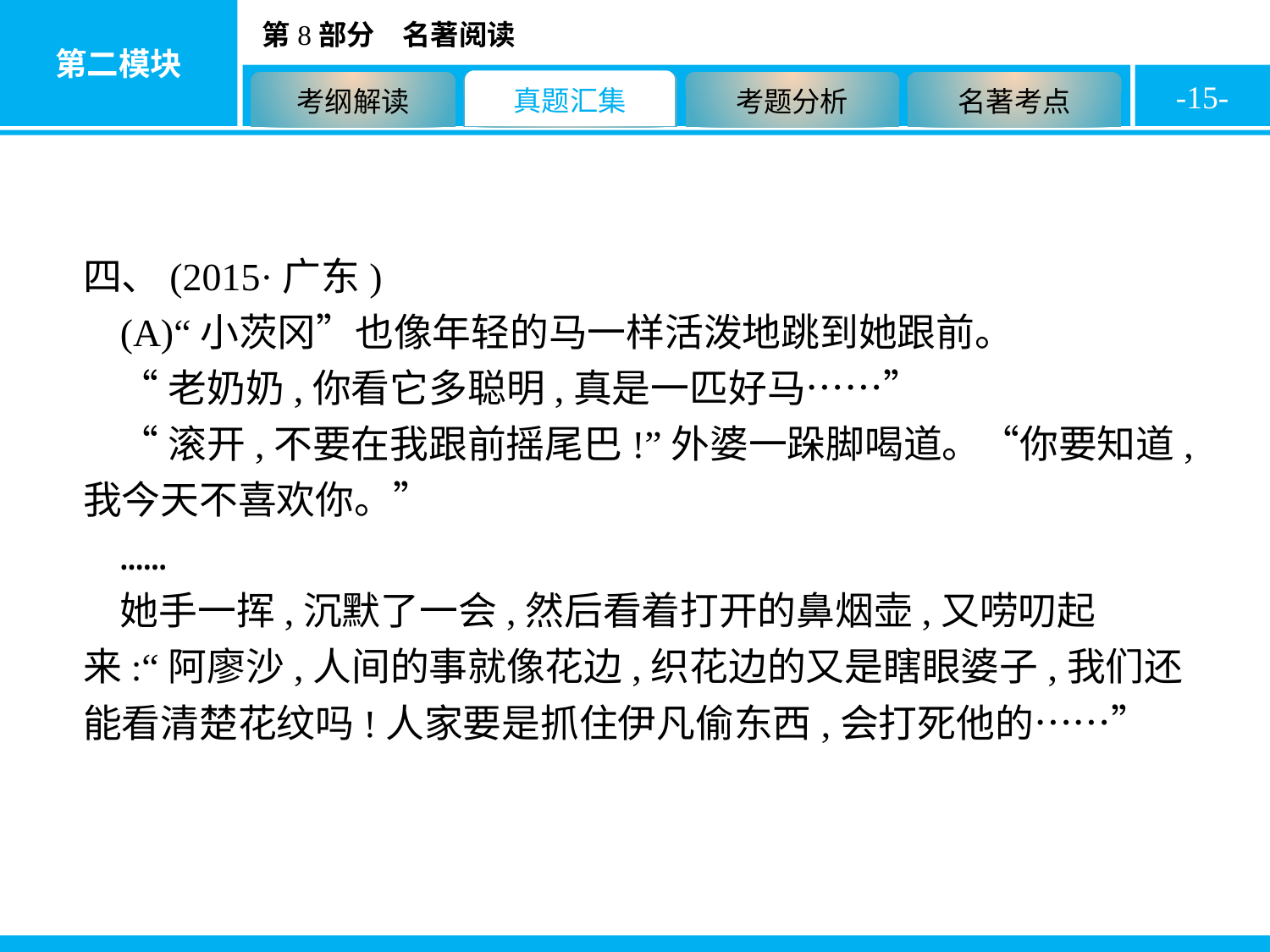

-15-
四、(2015·广东)
(A)“小茨冈”也像年轻的马一样活泼地跳到她跟前。
“老奶奶,你看它多聪明,真是一匹好马……”
“滚开,不要在我跟前摇尾巴!”外婆一跺脚喝道。“你要知道,我今天不喜欢你。”
……
她手一挥,沉默了一会,然后看着打开的鼻烟壶,又唠叨起来:“阿廖沙,人间的事就像花边,织花边的又是瞎眼婆子,我们还能看清楚花纹吗!人家要是抓住伊凡偷东西,会打死他的……”